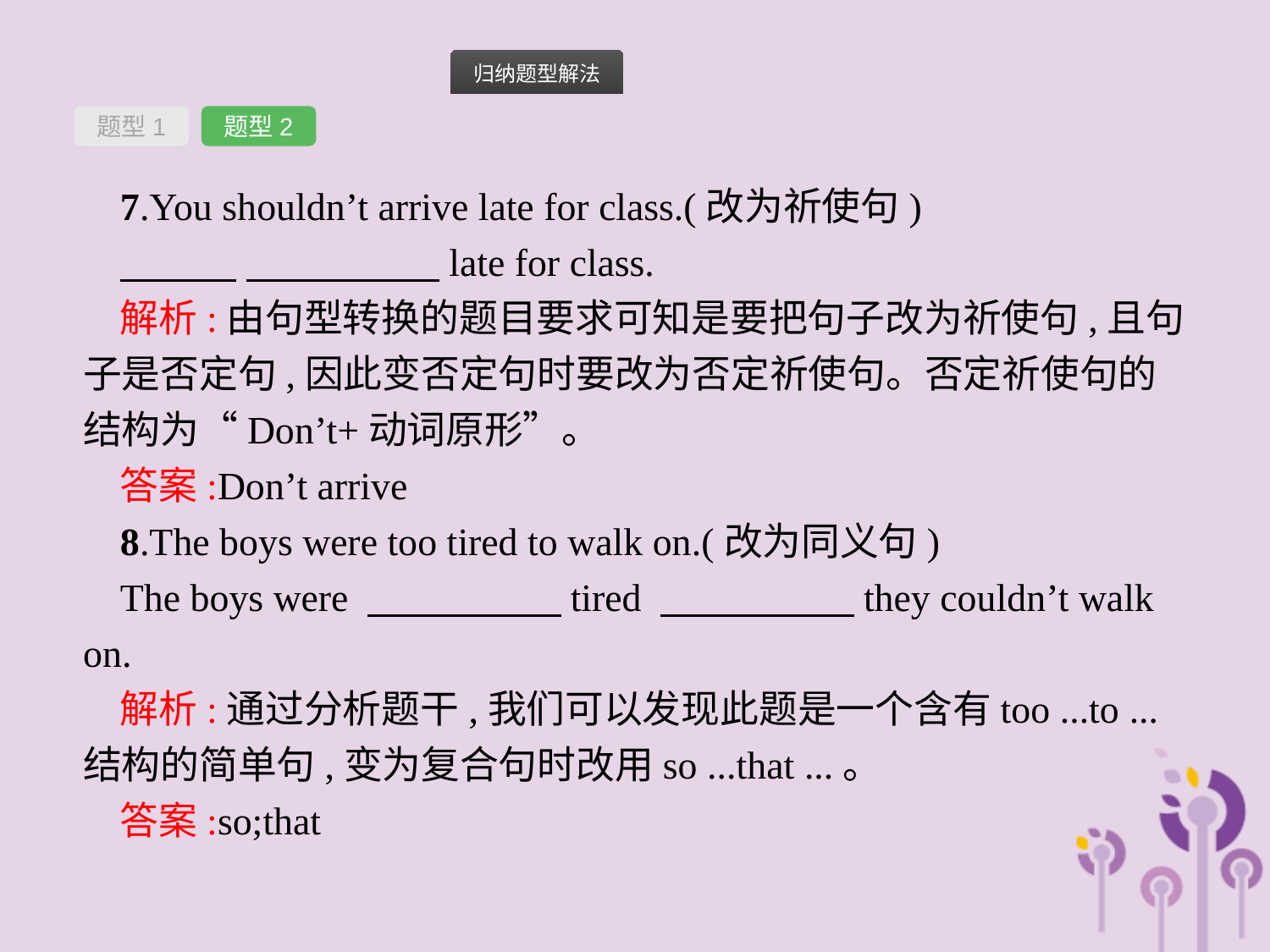

题型1
题型2
7.You shouldn’t arrive late for class.(改为祈使句)
　　　 　　　　　late for class.
解析:由句型转换的题目要求可知是要把句子改为祈使句,且句子是否定句,因此变否定句时要改为否定祈使句。否定祈使句的结构为“Don’t+动词原形”。
答案:Don’t arrive
8.The boys were too tired to walk on.(改为同义句)
The boys were 　　　　　tired 　　　　　they couldn’t walk on.
解析:通过分析题干,我们可以发现此题是一个含有too ...to ...结构的简单句,变为复合句时改用so ...that ...。
答案:so;that